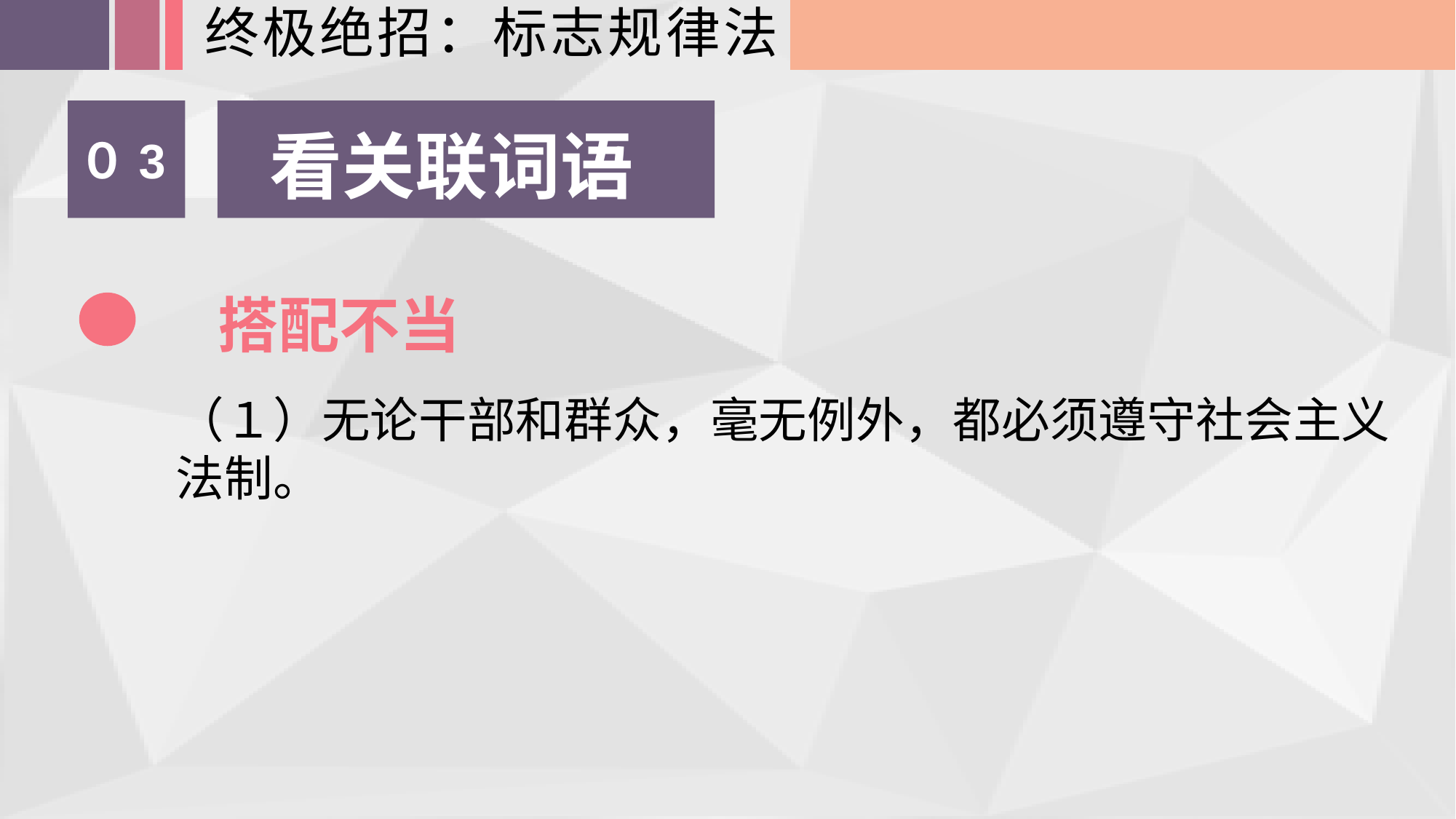

终极绝招：标志规律法

看关联词语
０3
  搭配不当

（１）无论干部和群众，毫无例外，都必须遵守社会主义法制。